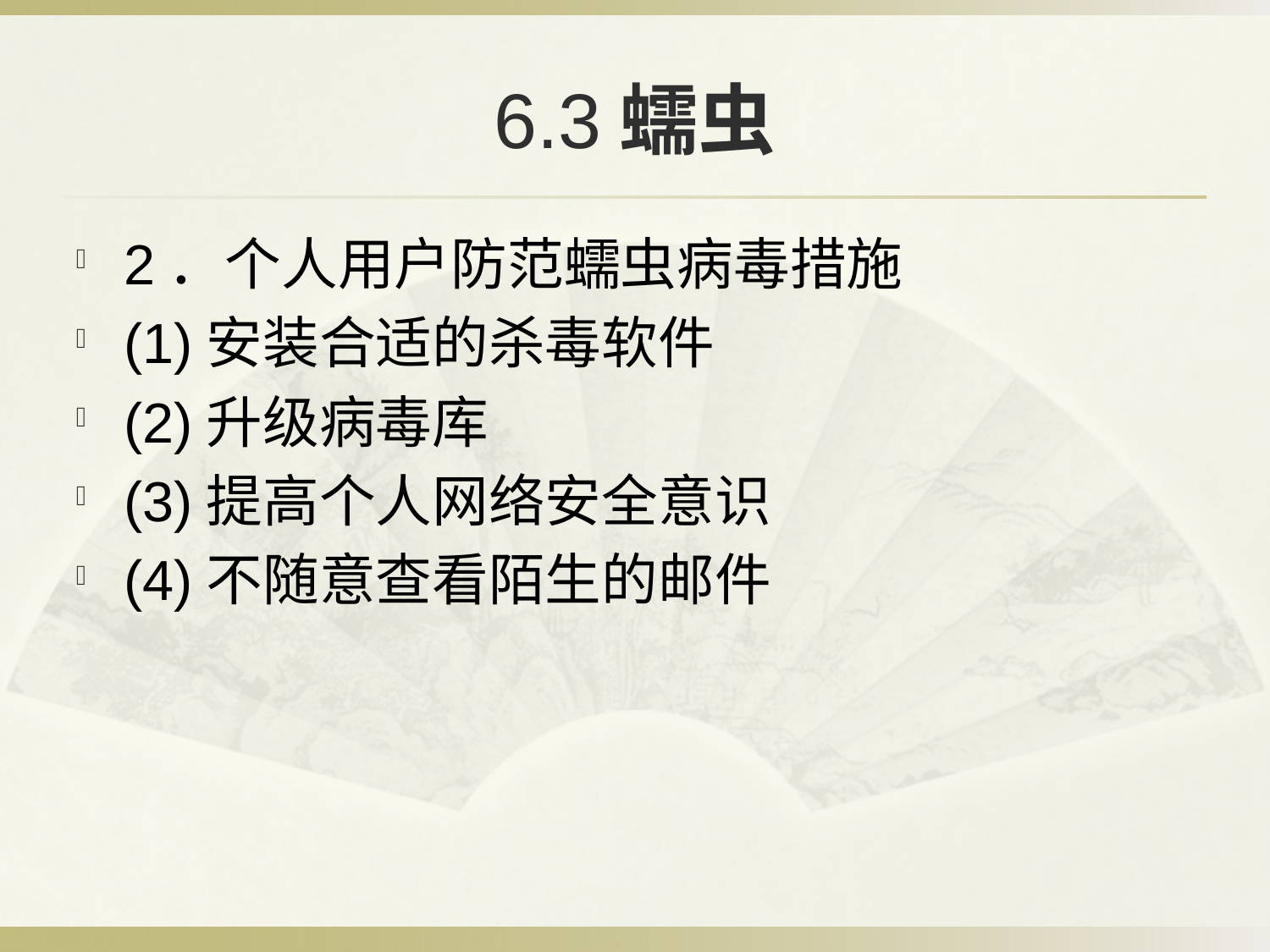

# 6.3蠕虫
2．个人用户防范蠕虫病毒措施
(1)安装合适的杀毒软件
(2)升级病毒库
(3)提高个人网络安全意识
(4)不随意查看陌生的邮件